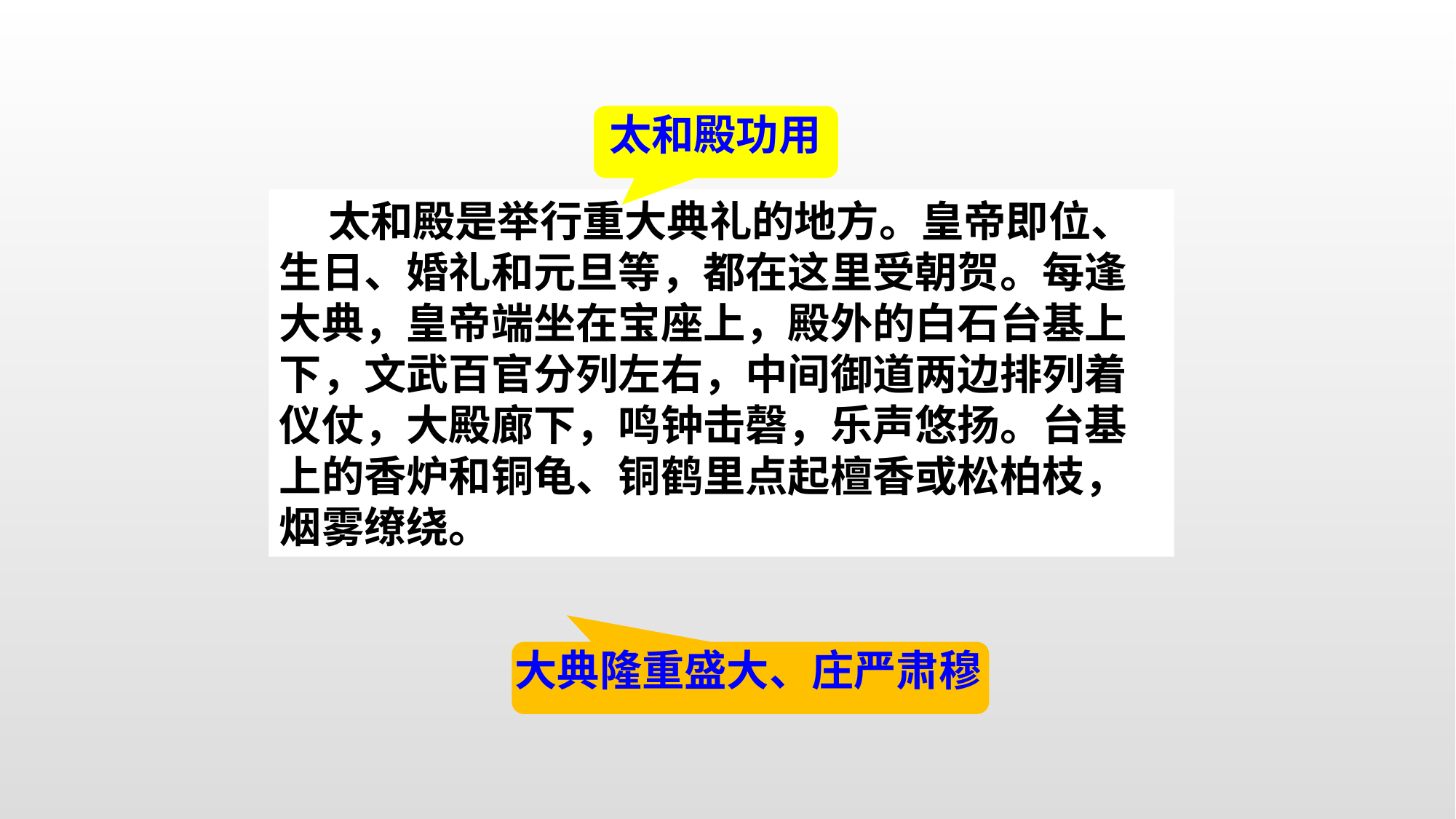

太和殿功用

    太和殿是举行重大典礼的地方。皇帝即位、生日、婚礼和元旦等，都在这里受朝贺。每逢大典，皇帝端坐在宝座上，殿外的白石台基上下，文武百官分列左右，中间御道两边排列着仪仗，大殿廊下，鸣钟击磬，乐声悠扬。台基上的香炉和铜龟、铜鹤里点起檀香或松柏枝，烟雾缭绕。
大典隆重盛大、庄严肃穆